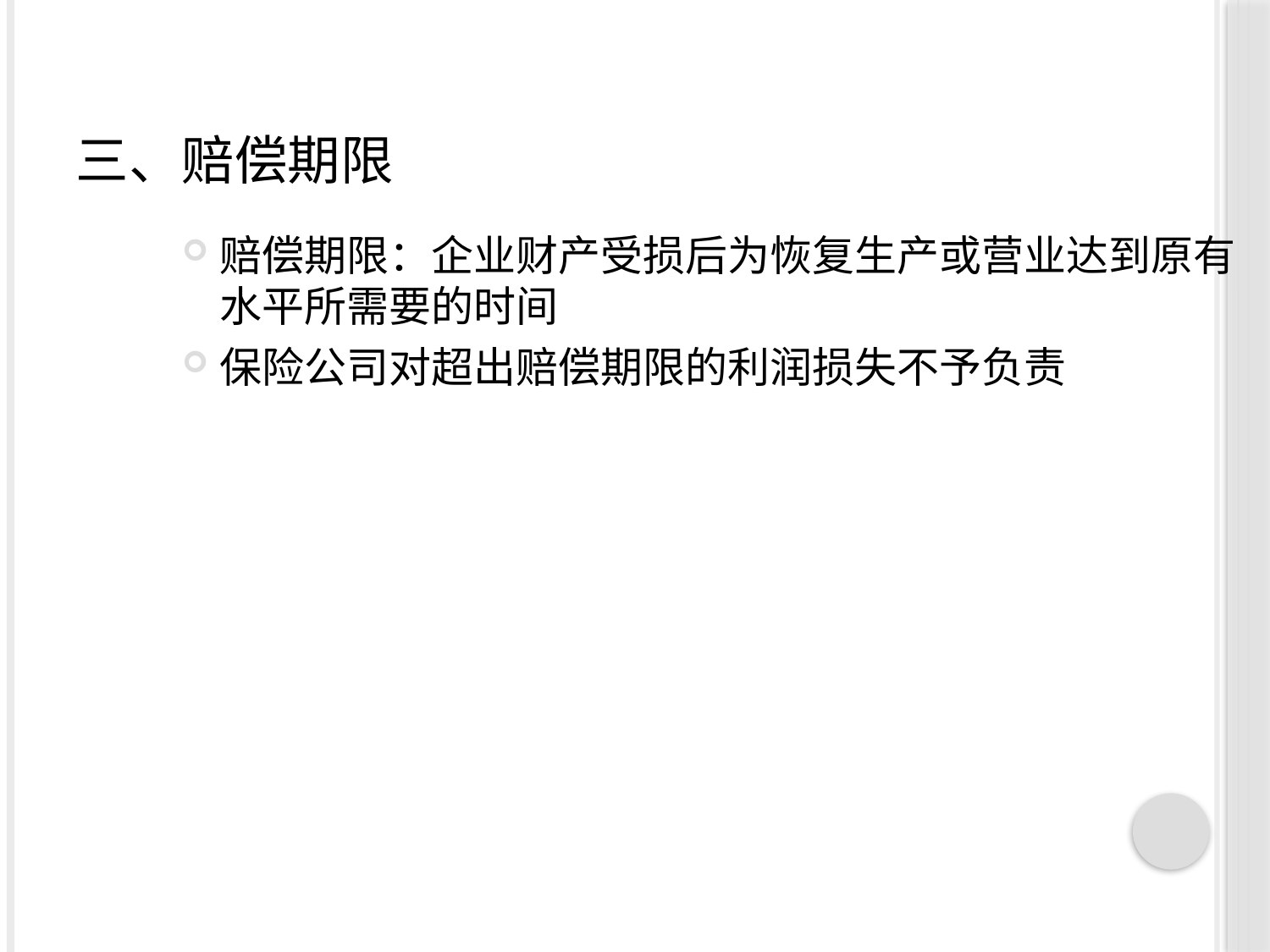

# 三、赔偿期限
赔偿期限：企业财产受损后为恢复生产或营业达到原有水平所需要的时间
保险公司对超出赔偿期限的利润损失不予负责